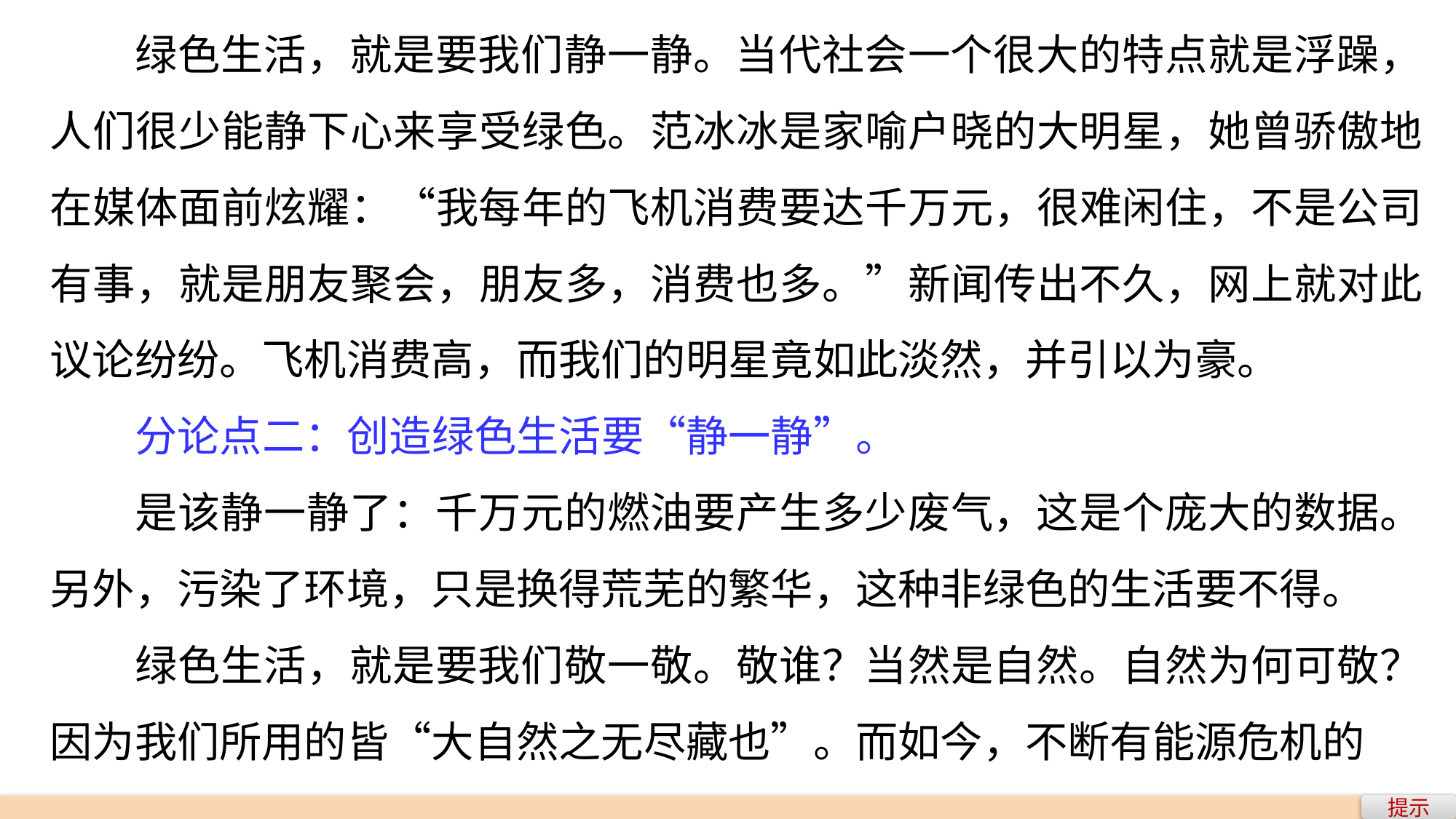

绿色生活，就是要我们静一静。当代社会一个很大的特点就是浮躁，人们很少能静下心来享受绿色。范冰冰是家喻户晓的大明星，她曾骄傲地在媒体面前炫耀：“我每年的飞机消费要达千万元，很难闲住，不是公司有事，就是朋友聚会，朋友多，消费也多。”新闻传出不久，网上就对此议论纷纷。飞机消费高，而我们的明星竟如此淡然，并引以为豪。
分论点二：创造绿色生活要“静一静”。
是该静一静了：千万元的燃油要产生多少废气，这是个庞大的数据。另外，污染了环境，只是换得荒芜的繁华，这种非绿色的生活要不得。
绿色生活，就是要我们敬一敬。敬谁？当然是自然。自然为何可敬？因为我们所用的皆“大自然之无尽藏也”。而如今，不断有能源危机的
提示